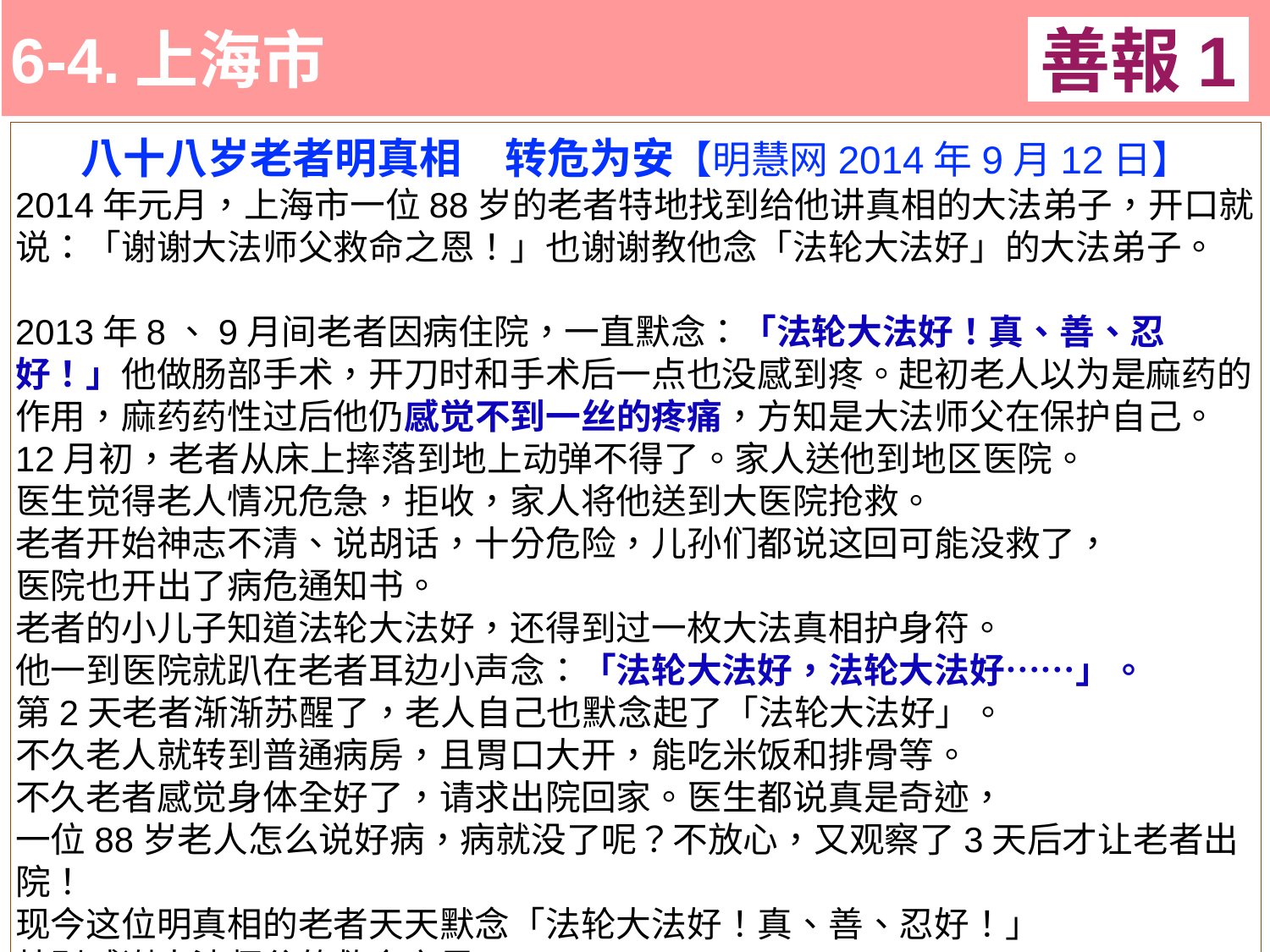

6-4.上海市
善報1
11-3. XX市官員惡報實例
八十八岁老者明真相　转危为安【明慧网2014年9月12日】
2014年元月，上海市一位88岁的老者特地找到给他讲真相的大法弟子，开口就说：「谢谢大法师父救命之恩！」也谢谢教他念「法轮大法好」的大法弟子。

2013年8、9月间老者因病住院，一直默念：「法轮大法好！真、善、忍好！」他做肠部手术，开刀时和手术后一点也没感到疼。起初老人以为是麻药的作用，麻药药性过后他仍感觉不到一丝的疼痛，方知是大法师父在保护自己。
12月初，老者从床上摔落到地上动弹不得了。家人送他到地区医院。
医生觉得老人情况危急，拒收，家人将他送到大医院抢救。
老者开始神志不清、说胡话，十分危险，儿孙们都说这回可能没救了，
医院也开出了病危通知书。
老者的小儿子知道法轮大法好，还得到过一枚大法真相护身符。
他一到医院就趴在老者耳边小声念：「法轮大法好，法轮大法好……」。
第2天老者渐渐苏醒了，老人自己也默念起了「法轮大法好」。
不久老人就转到普通病房，且胃口大开，能吃米饭和排骨等。
不久老者感觉身体全好了，请求出院回家。医生都说真是奇迹，
一位88岁老人怎么说好病，病就没了呢？不放心，又观察了3天后才让老者出院！
现今这位明真相的老者天天默念「法轮大法好！真、善、忍好！」
特别感谢大法师父的救命之恩！